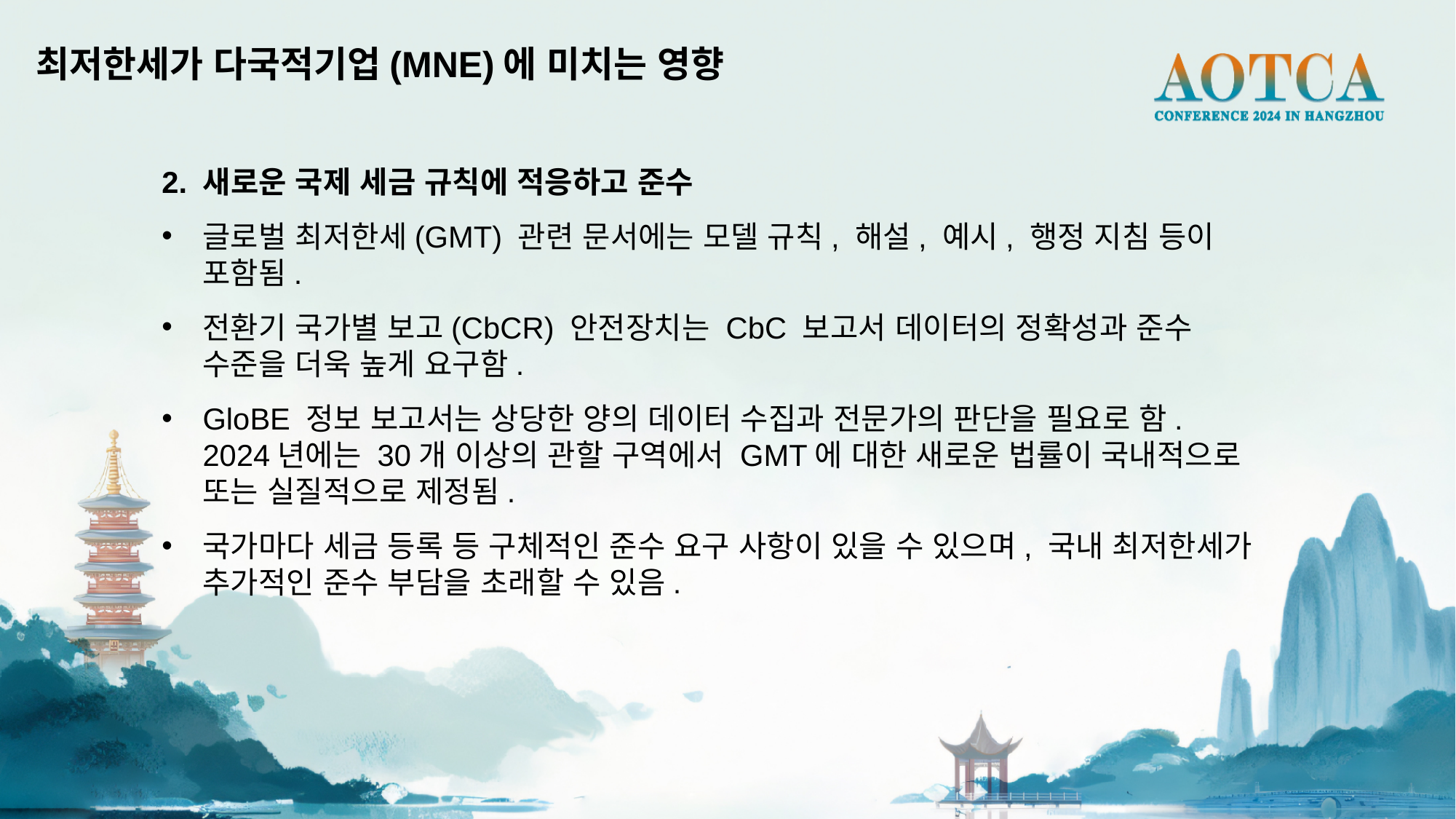

최저한세가 다국적기업(MNE)에 미치는 영향
2. 새로운 국제 세금 규칙에 적응하고 준수
글로벌 최저한세(GMT) 관련 문서에는 모델 규칙, 해설, 예시, 행정 지침 등이 포함됨.
전환기 국가별 보고(CbCR) 안전장치는 CbC 보고서 데이터의 정확성과 준수 수준을 더욱 높게 요구함.
GloBE 정보 보고서는 상당한 양의 데이터 수집과 전문가의 판단을 필요로 함.
2024년에는 30개 이상의 관할 구역에서 GMT에 대한 새로운 법률이 국내적으로 또는 실질적으로 제정됨.
국가마다 세금 등록 등 구체적인 준수 요구 사항이 있을 수 있으며, 국내 최저한세가 추가적인 준수 부담을 초래할 수 있음.